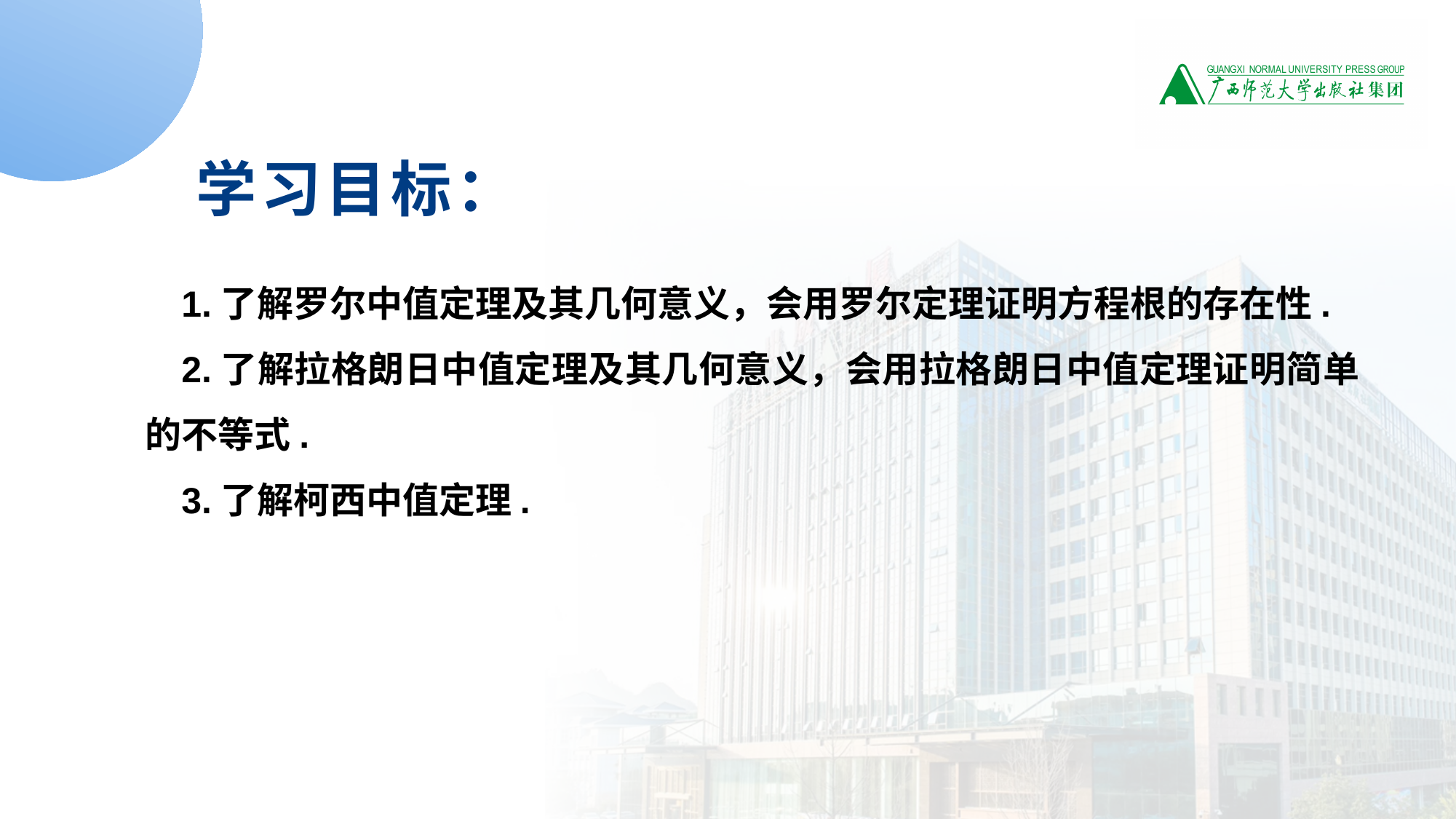

学习目标：
1.了解罗尔中值定理及其几何意义，会用罗尔定理证明方程根的存在性.
2.了解拉格朗日中值定理及其几何意义，会用拉格朗日中值定理证明简单的不等式.
3.了解柯西中值定理.